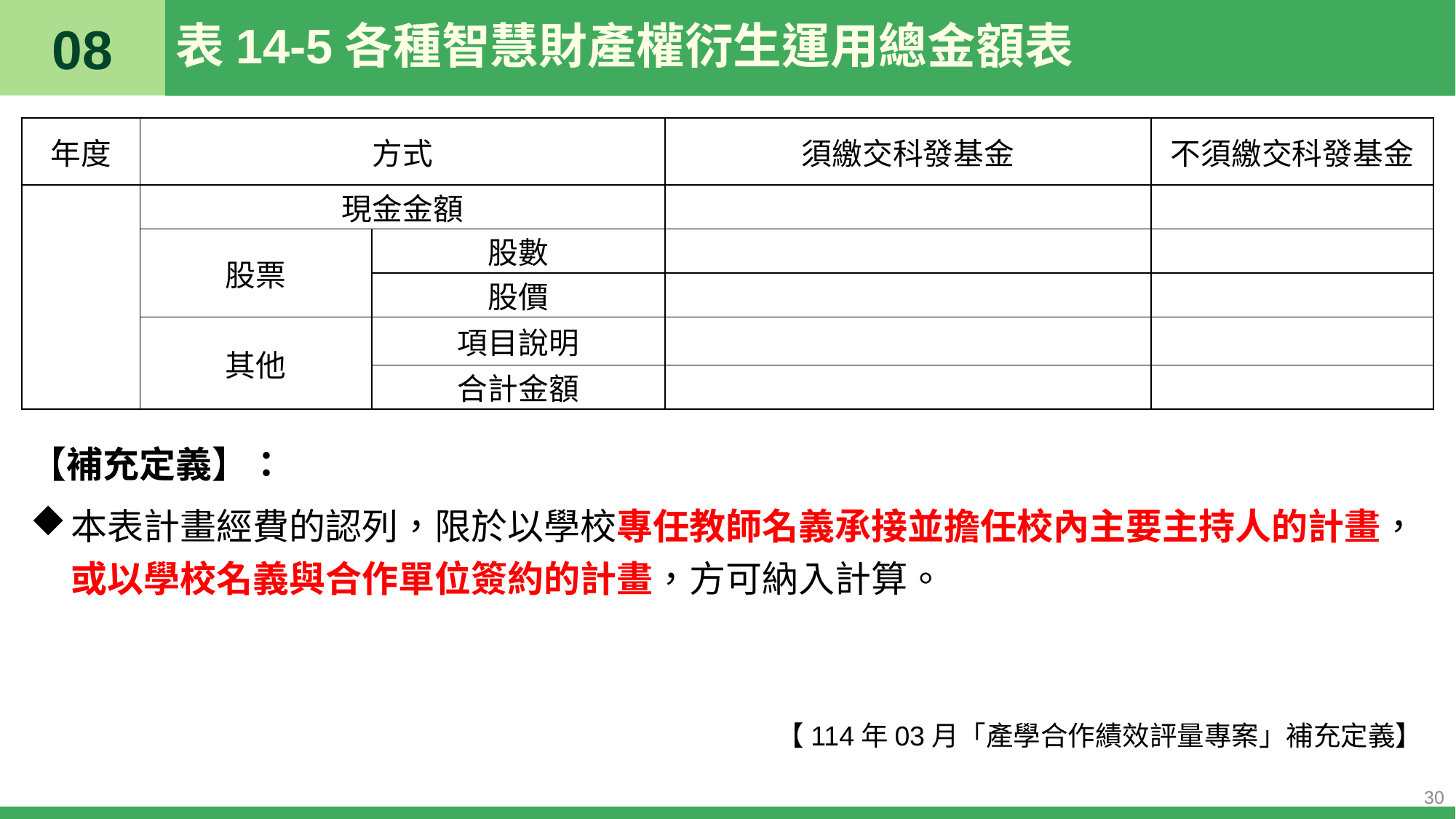

08
# 表14-5各種智慧財產權衍生運用總金額表
| 年度 | 方式 |  | 須繳交科發基金 | 不須繳交科發基金 |
| --- | --- | --- | --- | --- |
|  | 現金金額 |  |  |  |
|  | 股票 | 股數 |  |  |
|  |  | 股價 |  |  |
|  | 其他 | 項目說明 |  |  |
|  |  | 合計金額 |  |  |
【補充定義】：
本表計畫經費的認列，限於以學校專任教師名義承接並擔任校內主要主持人的計畫，或以學校名義與合作單位簽約的計畫，方可納入計算。

【114年03月「產學合作績效評量專案」補充定義】
30